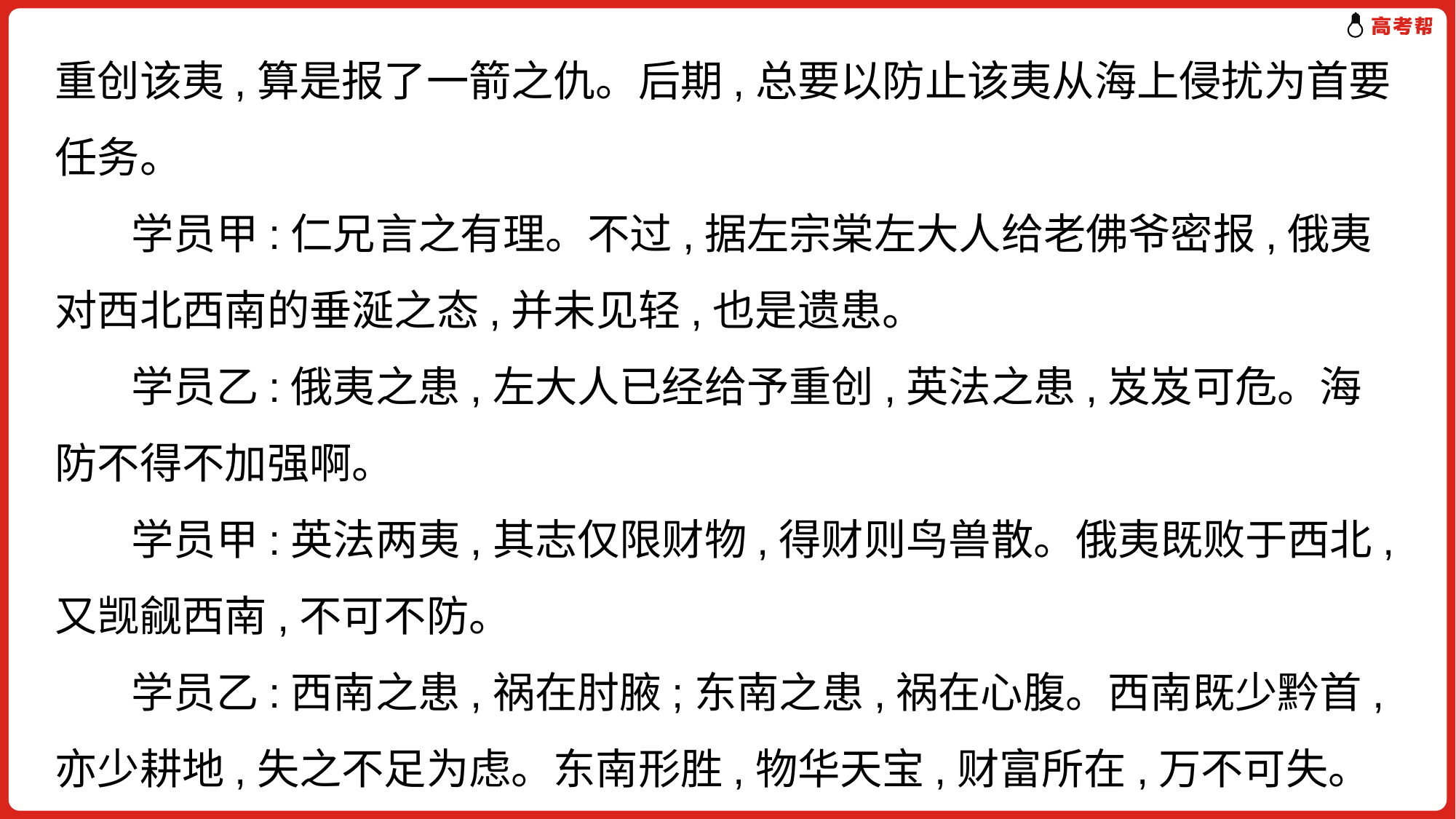

重创该夷,算是报了一箭之仇。后期,总要以防止该夷从海上侵扰为首要任务。
       学员甲:仁兄言之有理。不过,据左宗棠左大人给老佛爷密报,俄夷对西北西南的垂涎之态,并未见轻,也是遗患。
       学员乙:俄夷之患,左大人已经给予重创,英法之患,岌岌可危。海防不得不加强啊。
       学员甲:英法两夷,其志仅限财物,得财则鸟兽散。俄夷既败于西北,又觊觎西南,不可不防。
       学员乙:西南之患,祸在肘腋;东南之患,祸在心腹。西南既少黔首,亦少耕地,失之不足为虑。东南形胜,物华天宝,财富所在,万不可失。